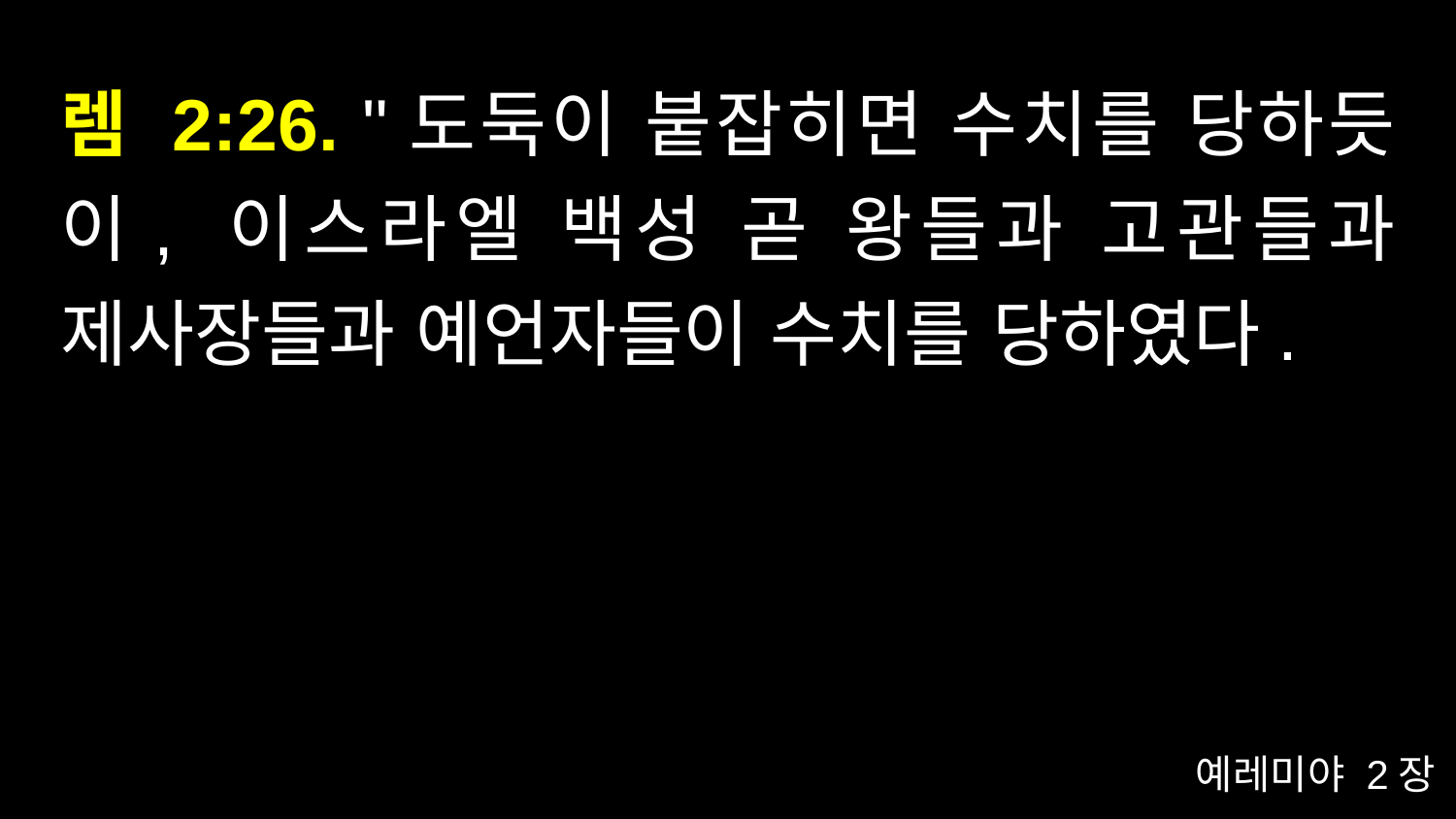

# 렘 2:26. "도둑이 붙잡히면 수치를 당하듯이, 이스라엘 백성 곧 왕들과 고관들과 제사장들과 예언자들이 수치를 당하였다.
예레미야 2장